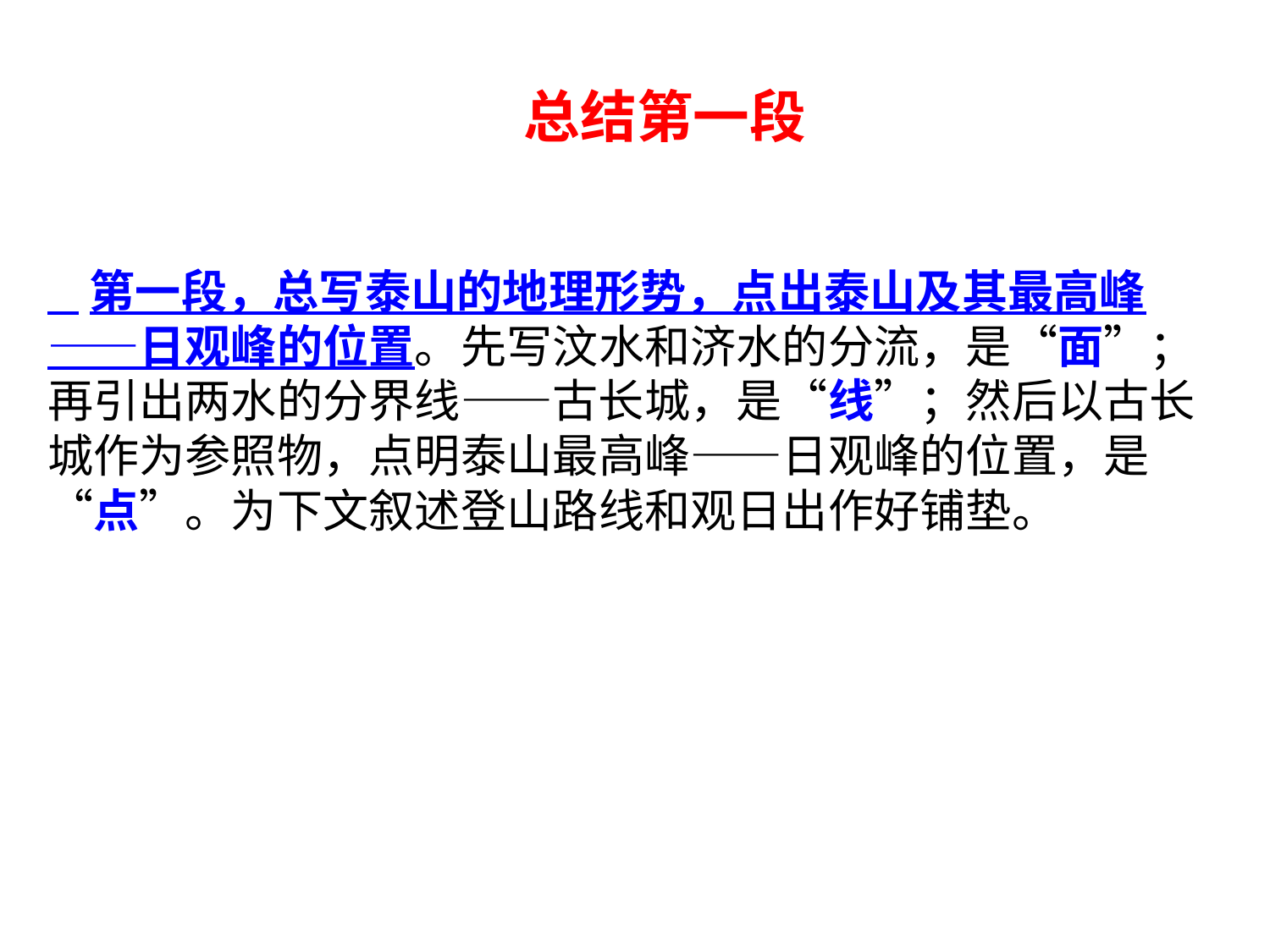

总结第一段
   第一段，总写泰山的地理形势，点出泰山及其最高峰——日观峰的位置。先写汶水和济水的分流，是“面”；再引出两水的分界线——古长城，是“线”；然后以古长城作为参照物，点明泰山最高峰——日观峰的位置，是“点”。为下文叙述登山路线和观日出作好铺垫。